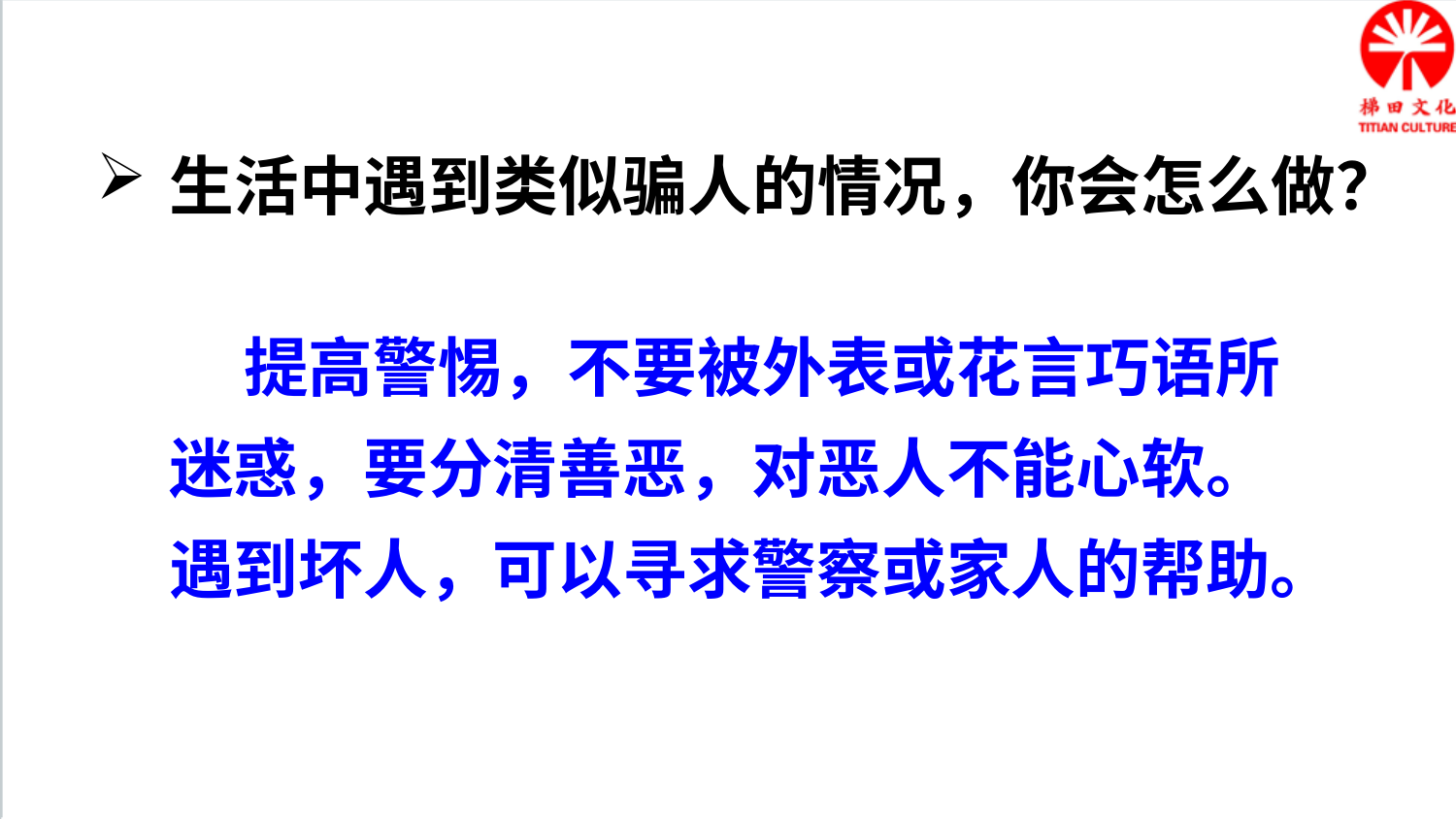

生活中遇到类似骗人的情况，你会怎么做？
    提高警惕，不要被外表或花言巧语所迷惑，要分清善恶，对恶人不能心软。遇到坏人，可以寻求警察或家人的帮助。